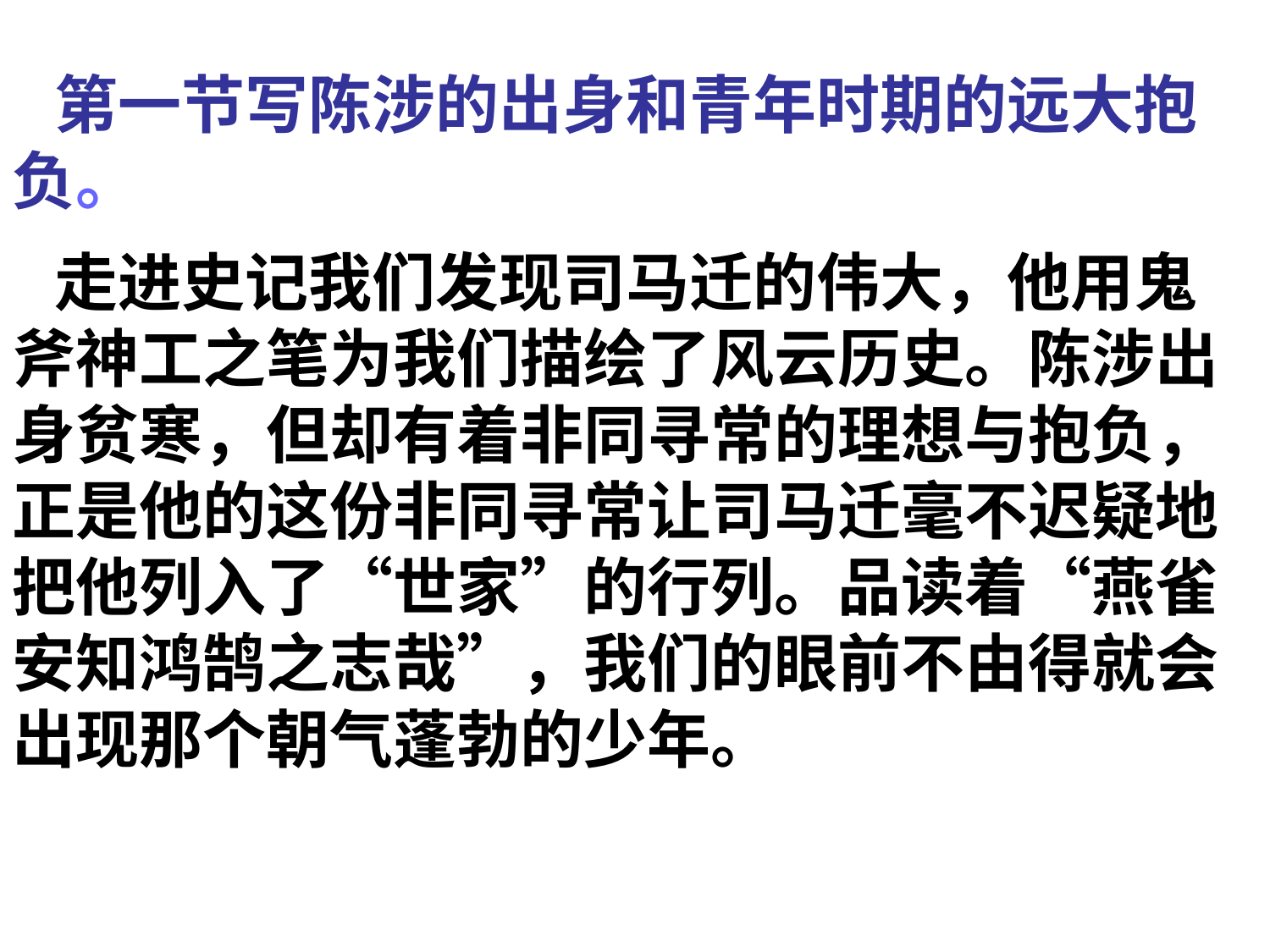

第一节写陈涉的出身和青年时期的远大抱负。
走进史记我们发现司马迁的伟大，他用鬼斧神工之笔为我们描绘了风云历史。陈涉出身贫寒，但却有着非同寻常的理想与抱负，正是他的这份非同寻常让司马迁毫不迟疑地把他列入了“世家”的行列。品读着“燕雀安知鸿鹄之志哉”，我们的眼前不由得就会出现那个朝气蓬勃的少年。